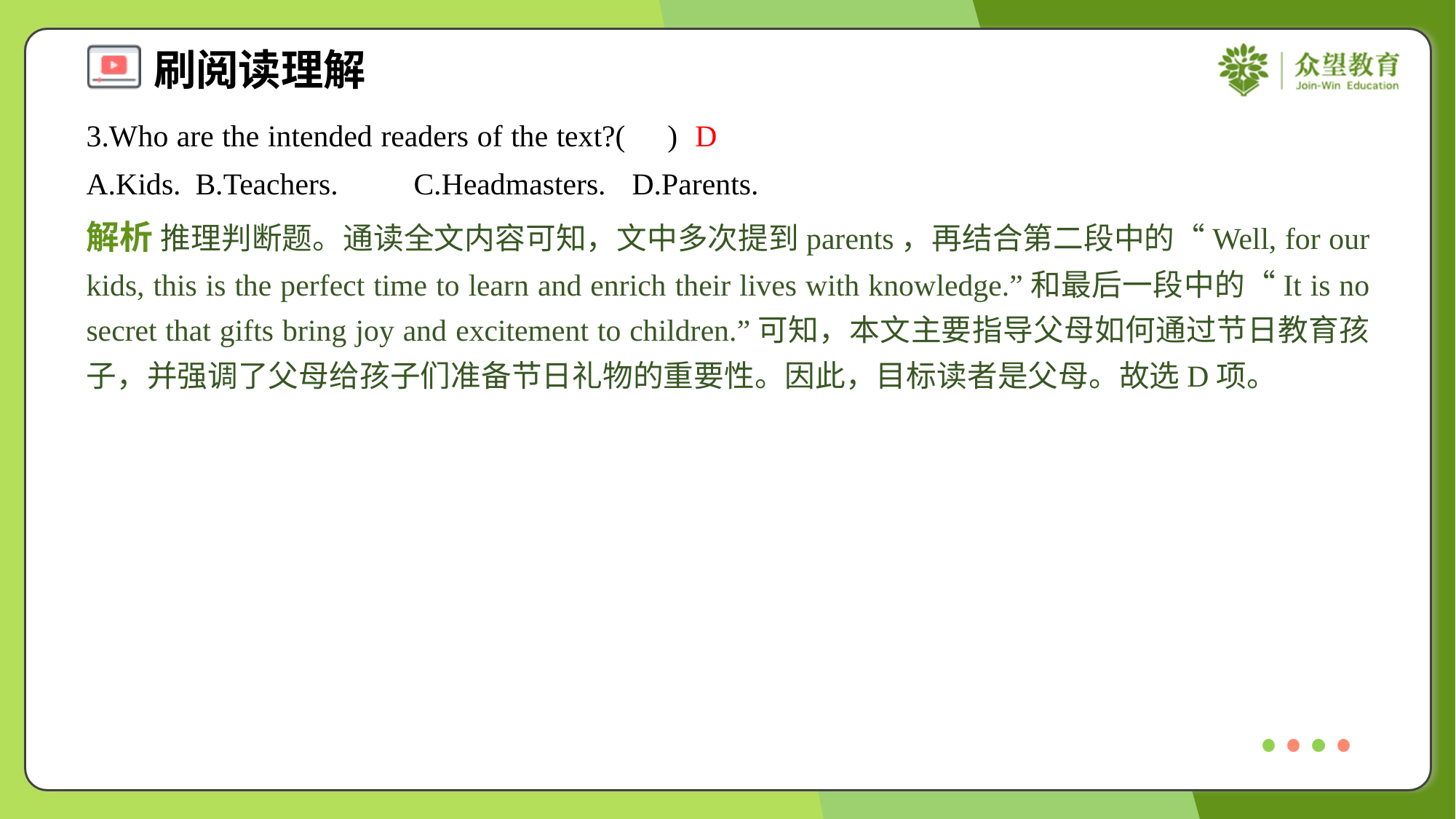

3.Who are the intended readers of the text?(     )
D
A.Kids.	B.Teachers.	C.Headmasters.	D.Parents.
解析 推理判断题。通读全文内容可知，文中多次提到parents，再结合第二段中的“Well, for our kids, this is the perfect time to learn and enrich their lives with knowledge.”和最后一段中的“It is no secret that gifts bring joy and excitement to children.”可知，本文主要指导父母如何通过节日教育孩子，并强调了父母给孩子们准备节日礼物的重要性。因此，目标读者是父母。故选D项。